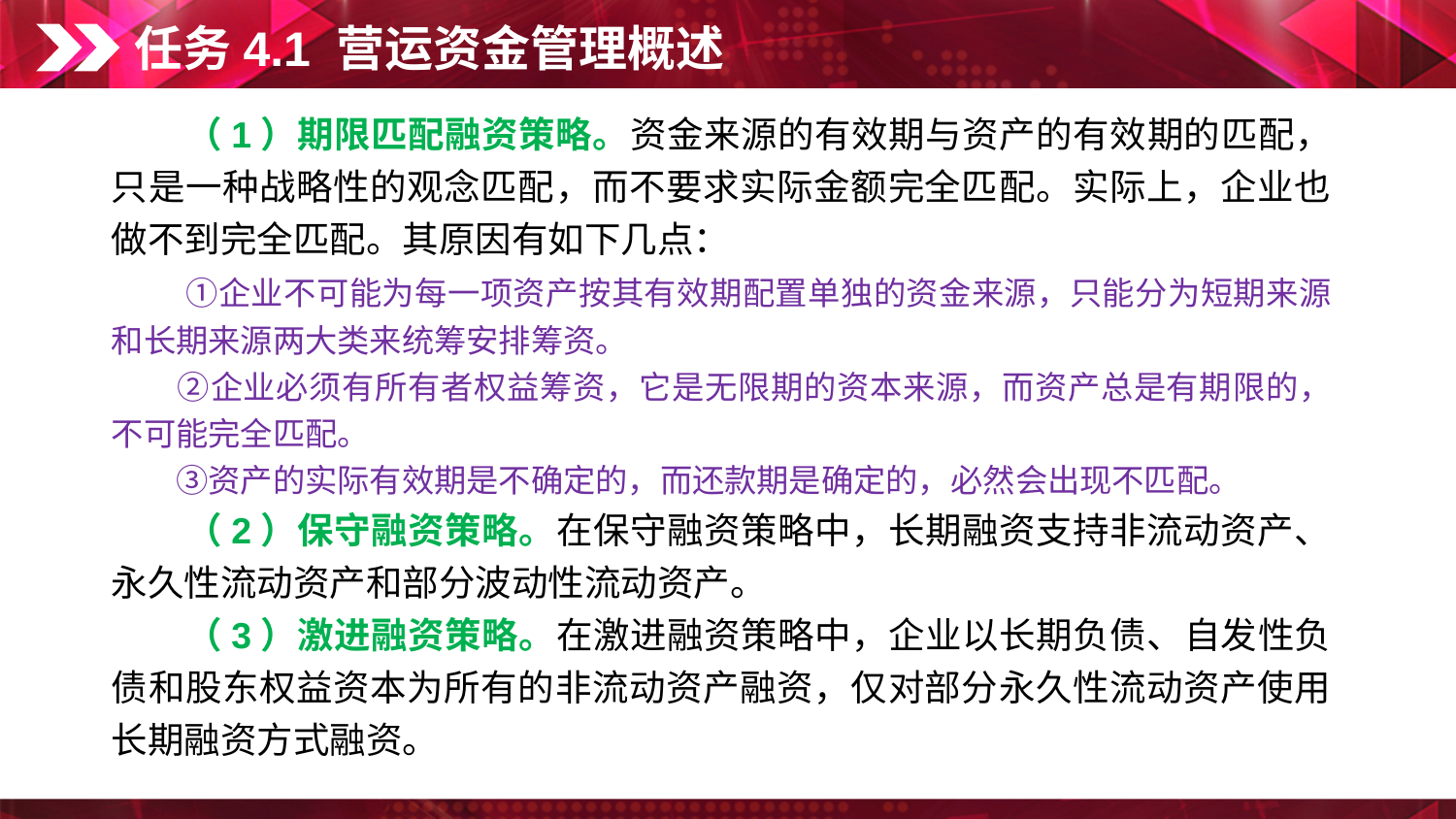

任务4.1 营运资金管理概述

　　（1）期限匹配融资策略。资金来源的有效期与资产的有效期的匹配，只是一种战略性的观念匹配，而不要求实际金额完全匹配。实际上，企业也做不到完全匹配。其原因有如下几点：
　　①企业不可能为每一项资产按其有效期配置单独的资金来源，只能分为短期来源和长期来源两大类来统筹安排筹资。
　　②企业必须有所有者权益筹资，它是无限期的资本来源，而资产总是有期限的，不可能完全匹配。
　　③资产的实际有效期是不确定的，而还款期是确定的，必然会出现不匹配。
　　（2）保守融资策略。在保守融资策略中，长期融资支持非流动资产、永久性流动资产和部分波动性流动资产。
　　（3）激进融资策略。在激进融资策略中，企业以长期负债、自发性负债和股东权益资本为所有的非流动资产融资，仅对部分永久性流动资产使用长期融资方式融资。